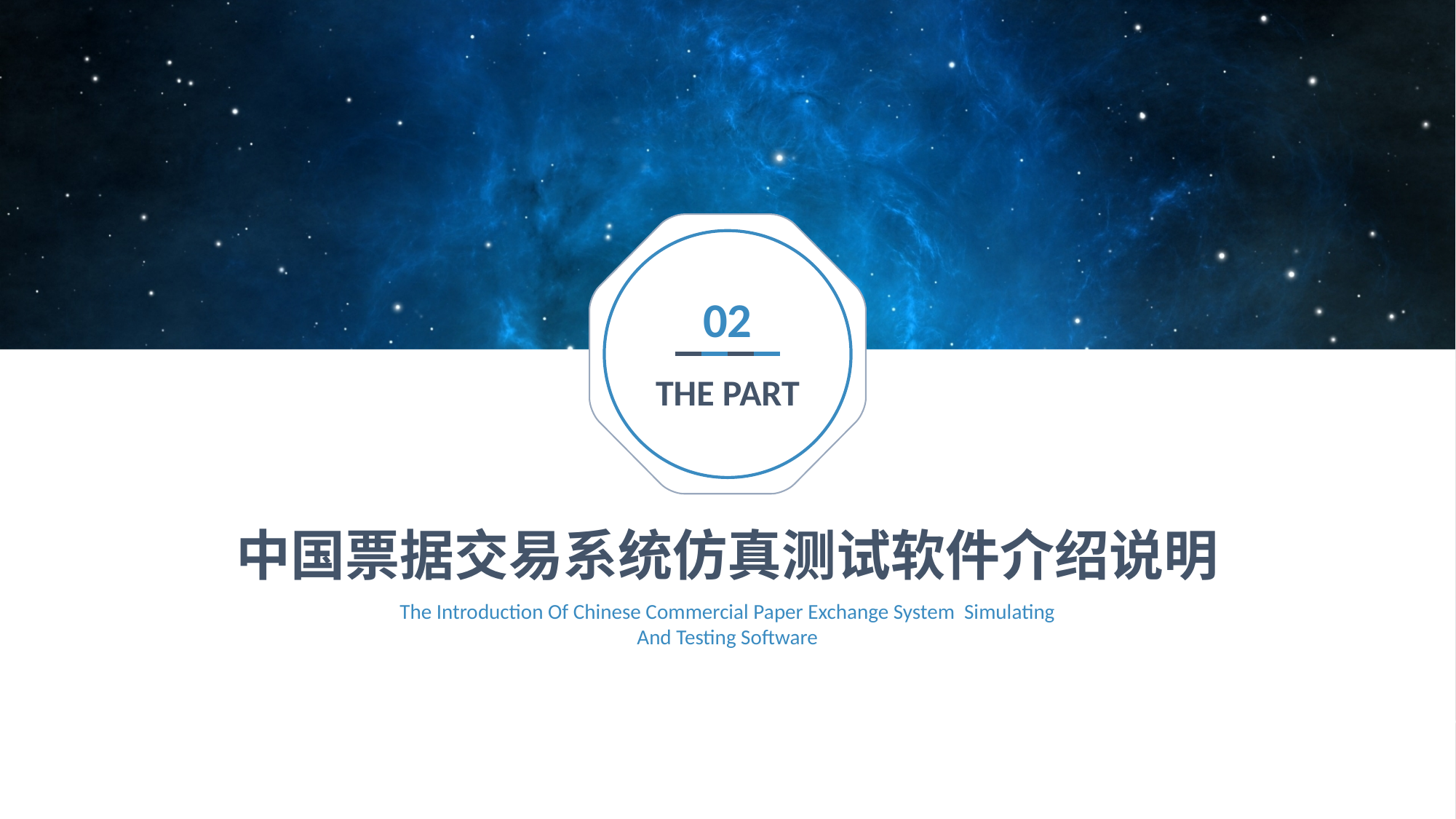

02
THE PART

中国票据交易系统仿真测试软件介绍说明
The Introduction Of Chinese Commercial Paper Exchange System  Simulating And Testing Software